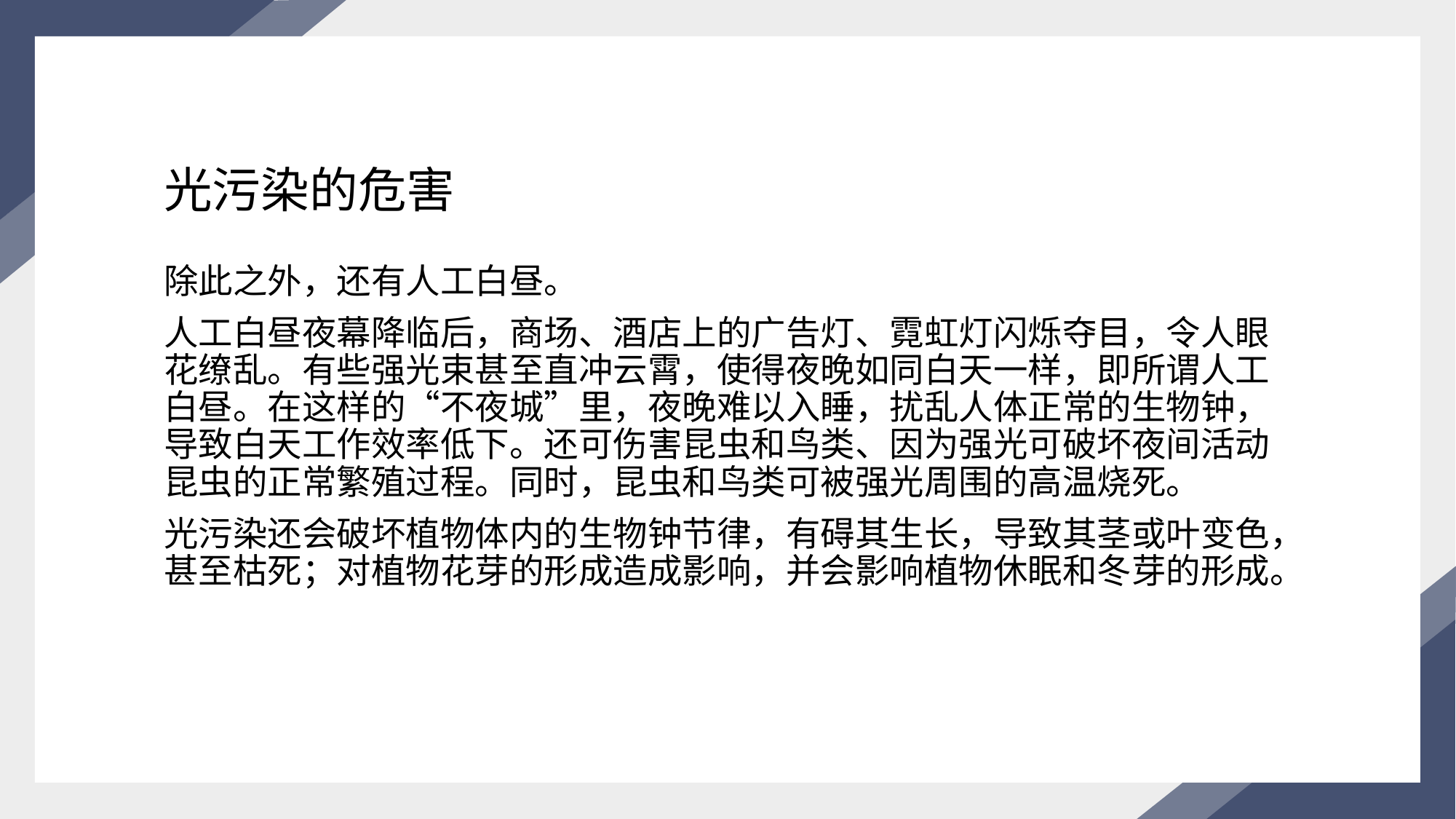

# 光污染的危害
除此之外，还有人工白昼。
人工白昼夜幕降临后，商场、酒店上的广告灯、霓虹灯闪烁夺目，令人眼花缭乱。有些强光束甚至直冲云霄，使得夜晚如同白天一样，即所谓人工白昼。在这样的“不夜城”里，夜晚难以入睡，扰乱人体正常的生物钟，导致白天工作效率低下。还可伤害昆虫和鸟类、因为强光可破坏夜间活动昆虫的正常繁殖过程。同时，昆虫和鸟类可被强光周围的高温烧死。
光污染还会破坏植物体内的生物钟节律，有碍其生长，导致其茎或叶变色，甚至枯死；对植物花芽的形成造成影响，并会影响植物休眠和冬芽的形成。